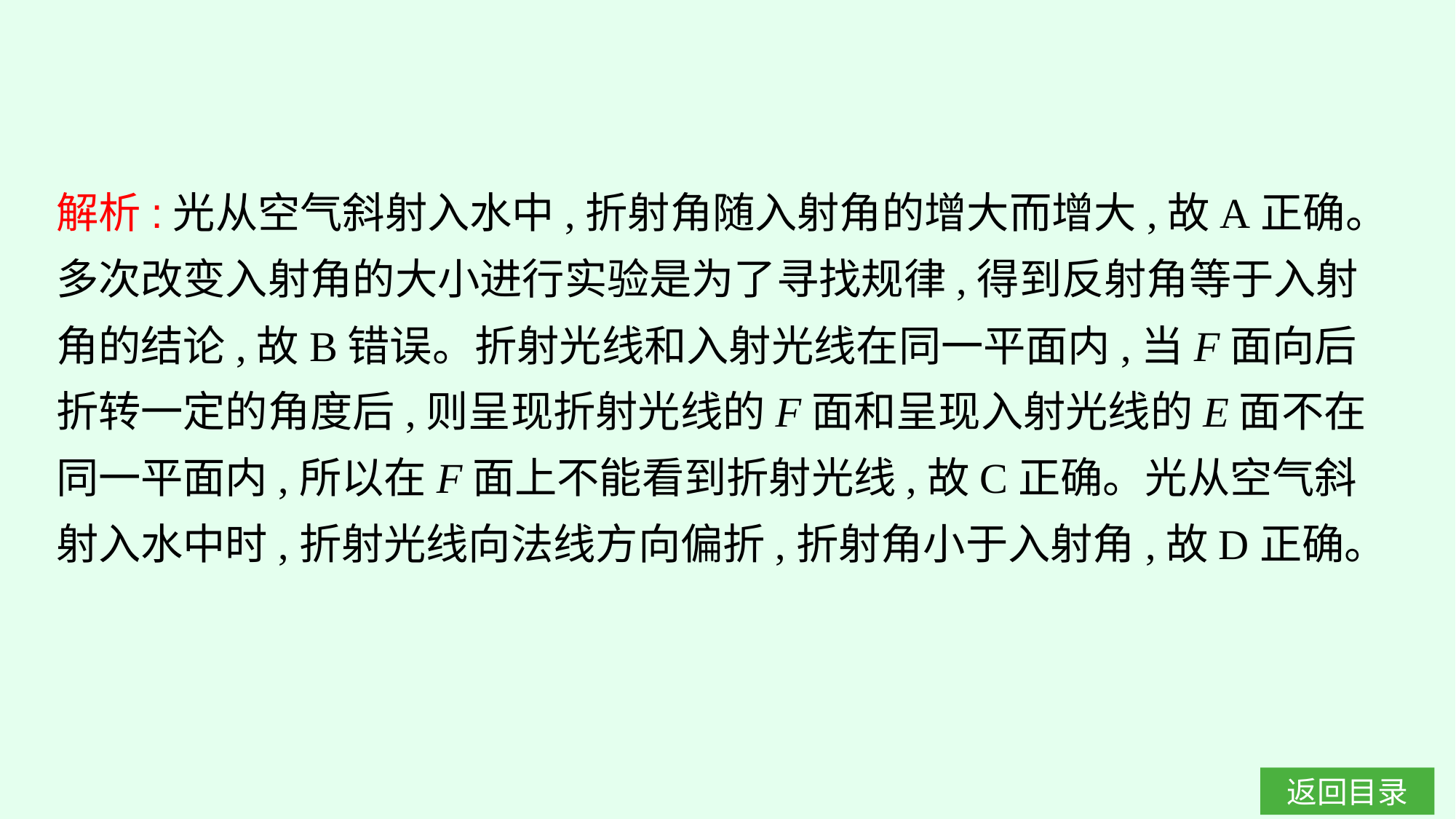

解析:光从空气斜射入水中,折射角随入射角的增大而增大,故A正确。多次改变入射角的大小进行实验是为了寻找规律,得到反射角等于入射角的结论,故B错误。折射光线和入射光线在同一平面内,当F面向后折转一定的角度后,则呈现折射光线的F面和呈现入射光线的E面不在同一平面内,所以在F面上不能看到折射光线,故C正确。光从空气斜射入水中时,折射光线向法线方向偏折,折射角小于入射角,故D正确。